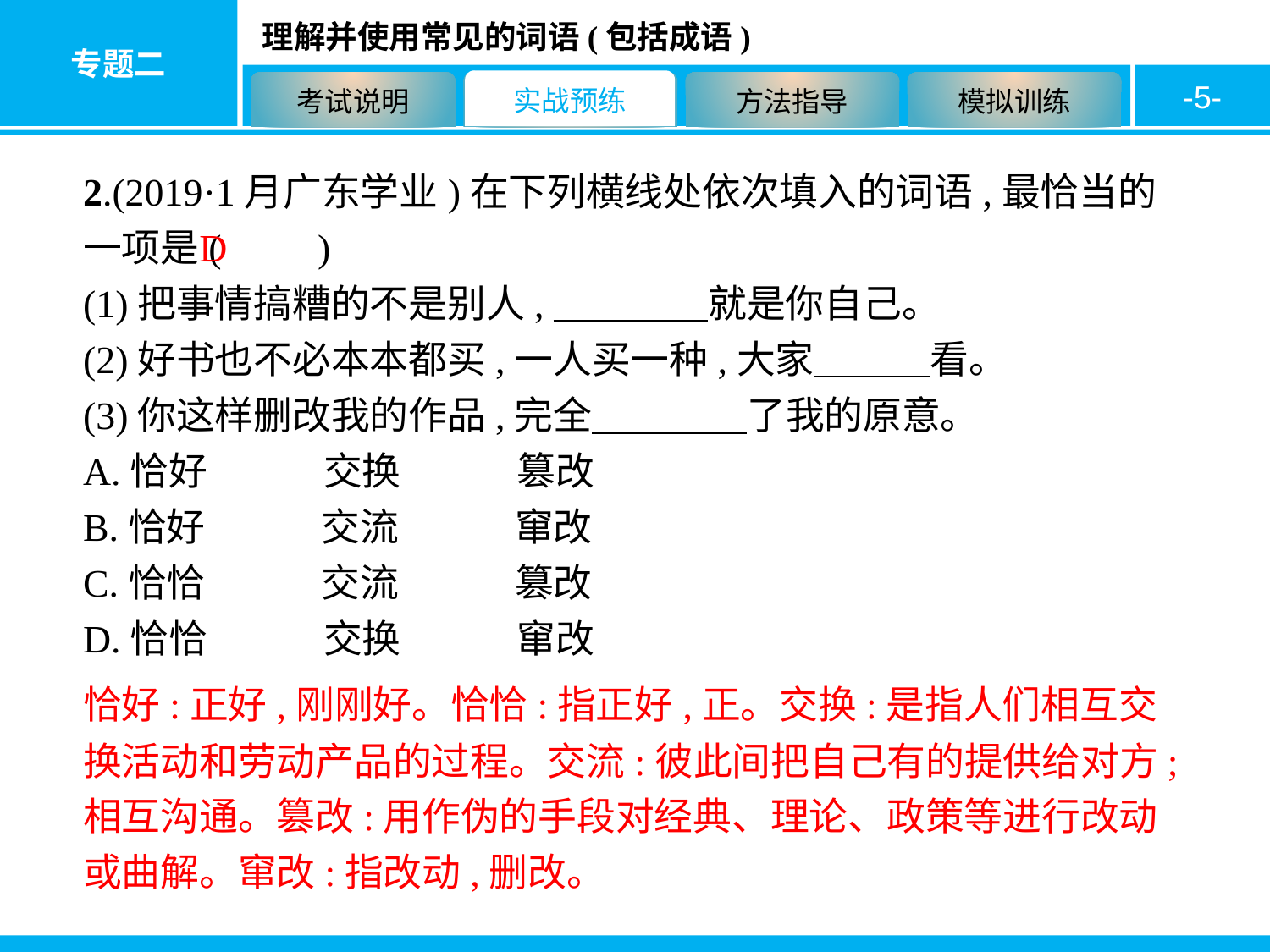

-5-
2.(2019·1月广东学业)在下列横线处依次填入的词语,最恰当的一项是(　　)
(1)把事情搞糟的不是别人,　　　　就是你自己。
(2)好书也不必本本都买,一人买一种,大家　　　看。
(3)你这样删改我的作品,完全　　　　了我的原意。
A.恰好　　　交换　　　篡改
B.恰好　　　交流　　　窜改
C.恰恰　　　交流　　　篡改
D.恰恰　　　交换　　　窜改
D
恰好:正好,刚刚好。恰恰:指正好,正。交换:是指人们相互交换活动和劳动产品的过程。交流:彼此间把自己有的提供给对方;相互沟通。篡改:用作伪的手段对经典、理论、政策等进行改动或曲解。窜改:指改动,删改。